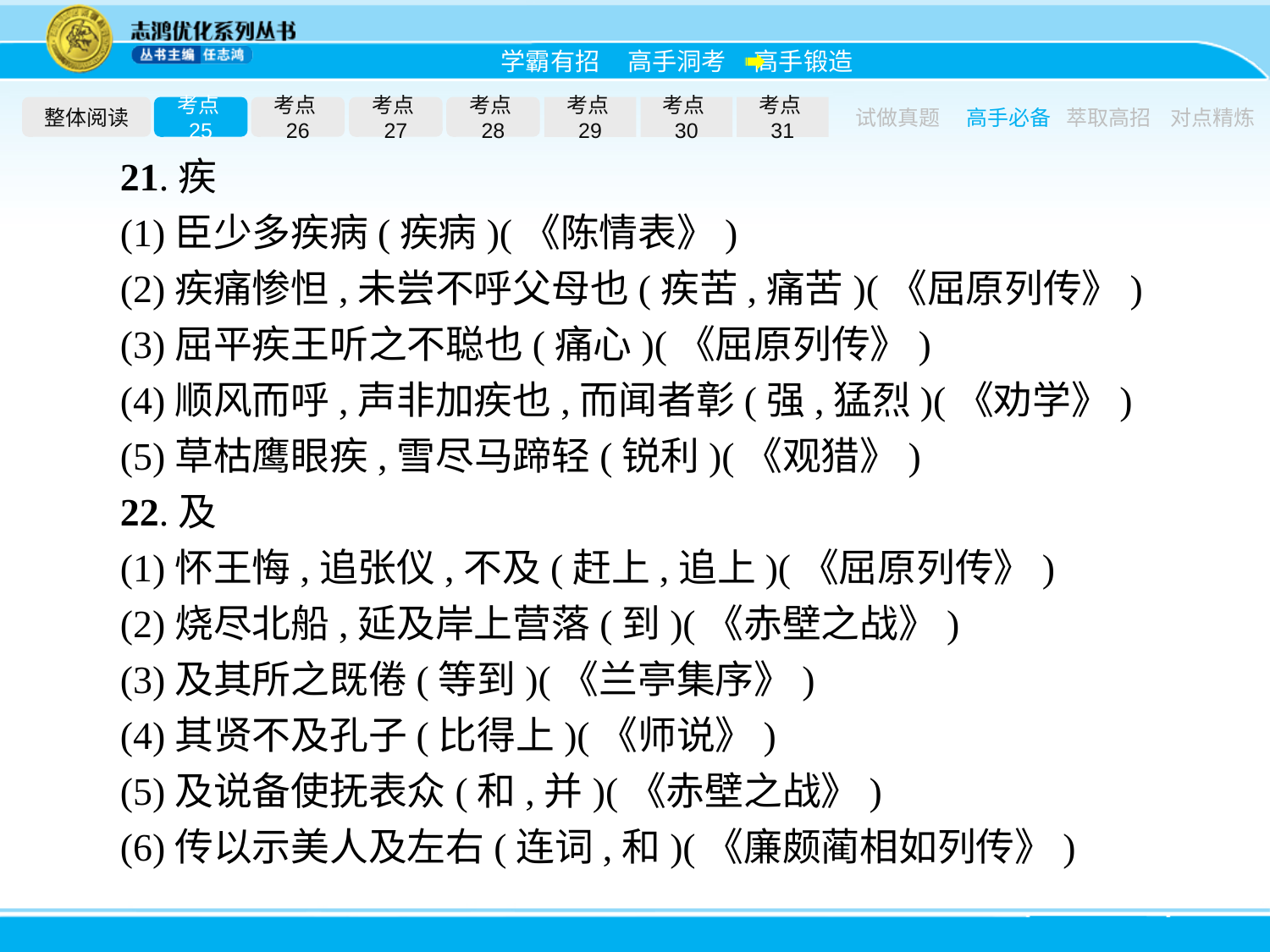

整体阅读
考点25
考点26
考点27
考点28
考点29
考点30
考点31
试做真题
高手必备
萃取高招
对点精炼
21.疾
(1)臣少多疾病(疾病)(《陈情表》)
(2)疾痛惨怛,未尝不呼父母也(疾苦,痛苦)(《屈原列传》)
(3)屈平疾王听之不聪也(痛心)(《屈原列传》)
(4)顺风而呼,声非加疾也,而闻者彰(强,猛烈)(《劝学》)
(5)草枯鹰眼疾,雪尽马蹄轻(锐利)(《观猎》)
22.及
(1)怀王悔,追张仪,不及(赶上,追上)(《屈原列传》)
(2)烧尽北船,延及岸上营落(到)(《赤壁之战》)
(3)及其所之既倦(等到)(《兰亭集序》)
(4)其贤不及孔子(比得上)(《师说》)
(5)及说备使抚表众(和,并)(《赤壁之战》)
(6)传以示美人及左右(连词,和)(《廉颇蔺相如列传》)